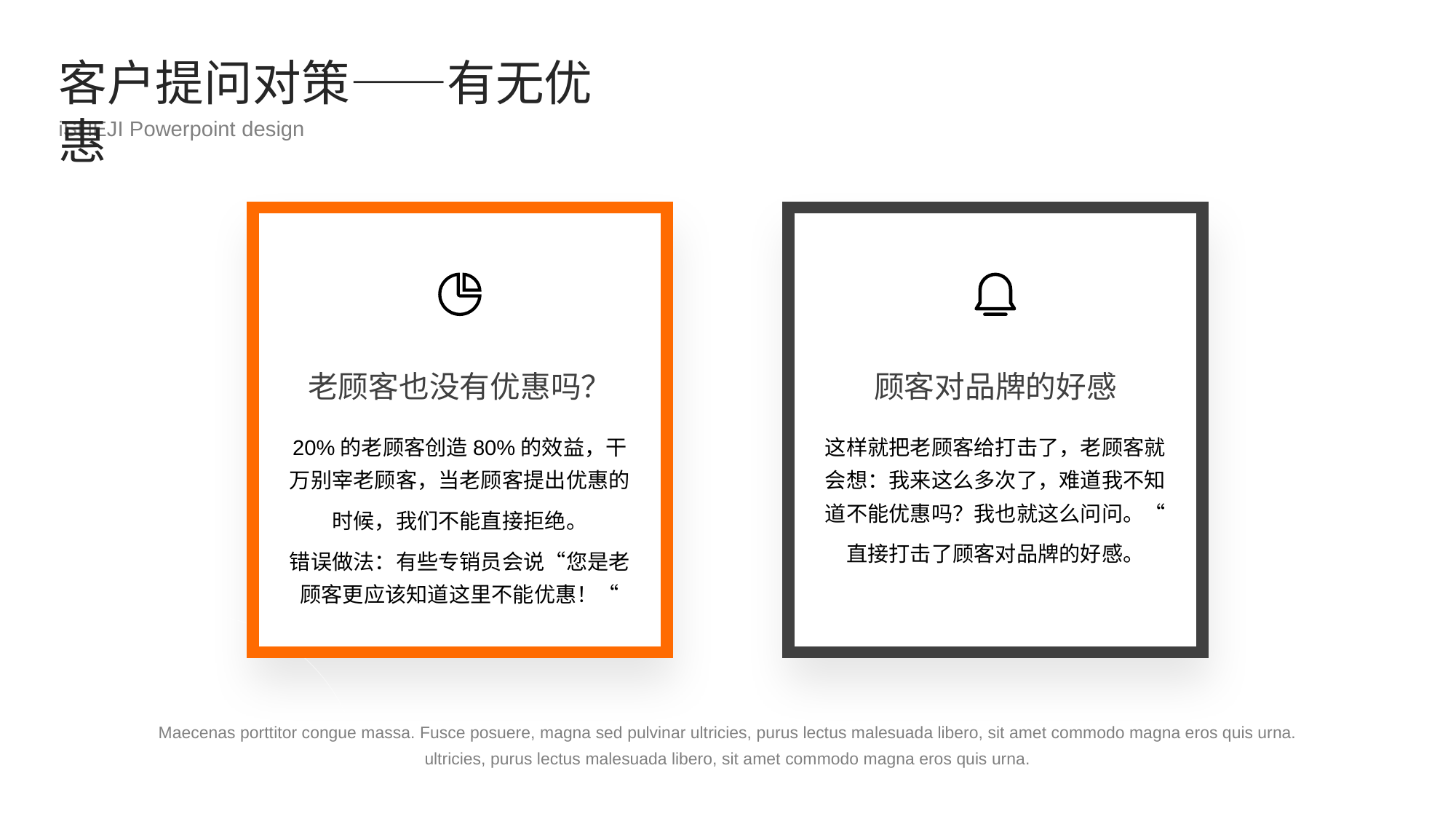

客户提问对策——有无优惠
iSHEJI Powerpoint design

老顾客也没有优惠吗？
顾客对品牌的好感
20%的老顾客创造80%的效益，干万别宰老顾客，当老顾客提出优惠的
时候，我们不能直接拒绝。
错误做法：有些专销员会说“您是老顾客更应该知道这里不能优惠！“
这样就把老顾客给打击了，老顾客就会想：我来这么多次了，难道我不知道不能优惠吗？我也就这么问问。“
直接打击了顾客对品牌的好感。

Maecenas porttitor congue massa. Fusce posuere, magna sed pulvinar ultricies, purus lectus malesuada libero, sit amet commodo magna eros quis urna. ultricies, purus lectus malesuada libero, sit amet commodo magna eros quis urna.